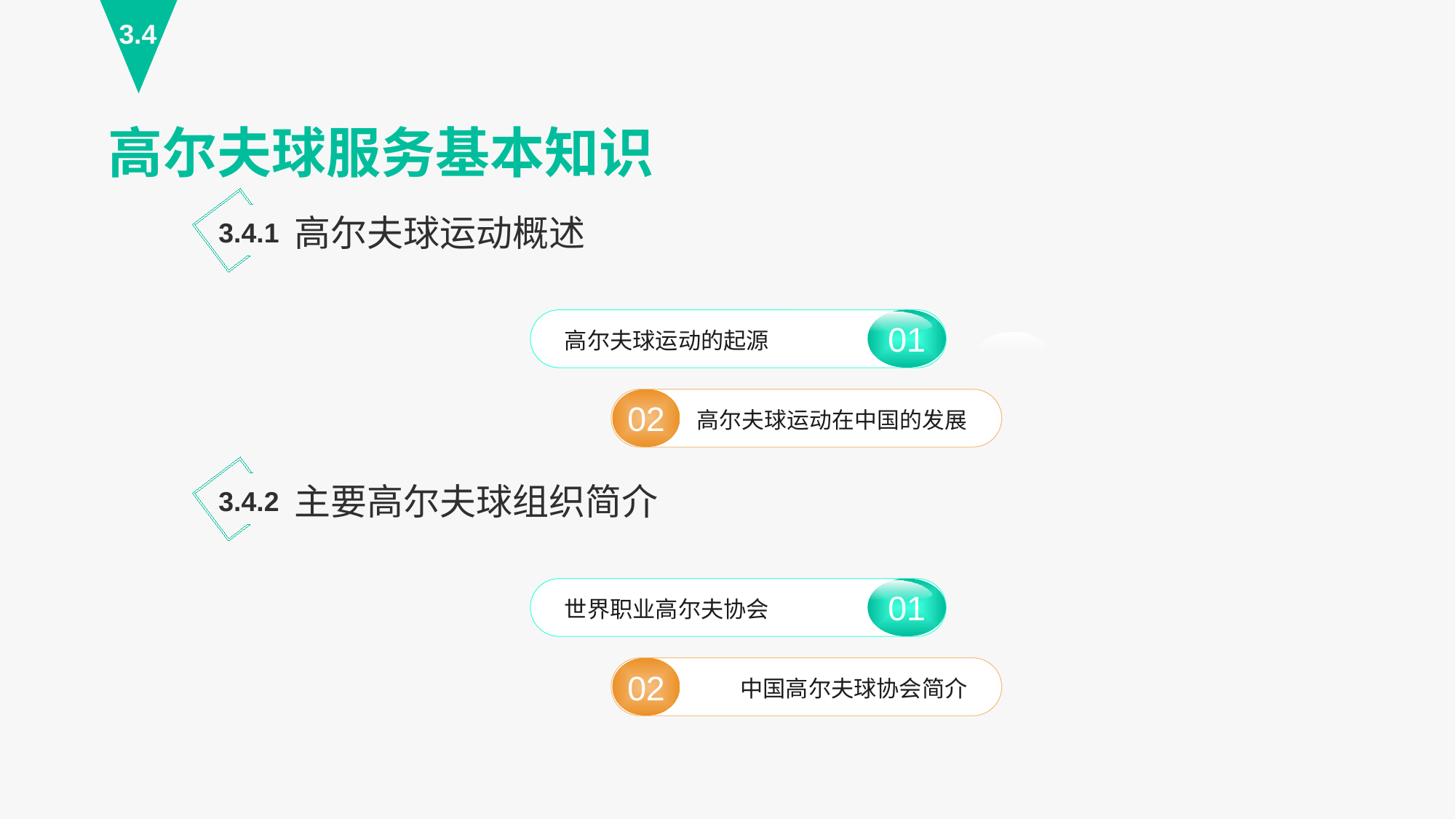

3.4
高尔夫球服务基本知识

高尔夫球运动概述
3.4.1

01
高尔夫球运动的起源

02
高尔夫球运动在中国的发展

主要高尔夫球组织简介
3.4.2

01
世界职业高尔夫协会
02
中国高尔夫球协会简介